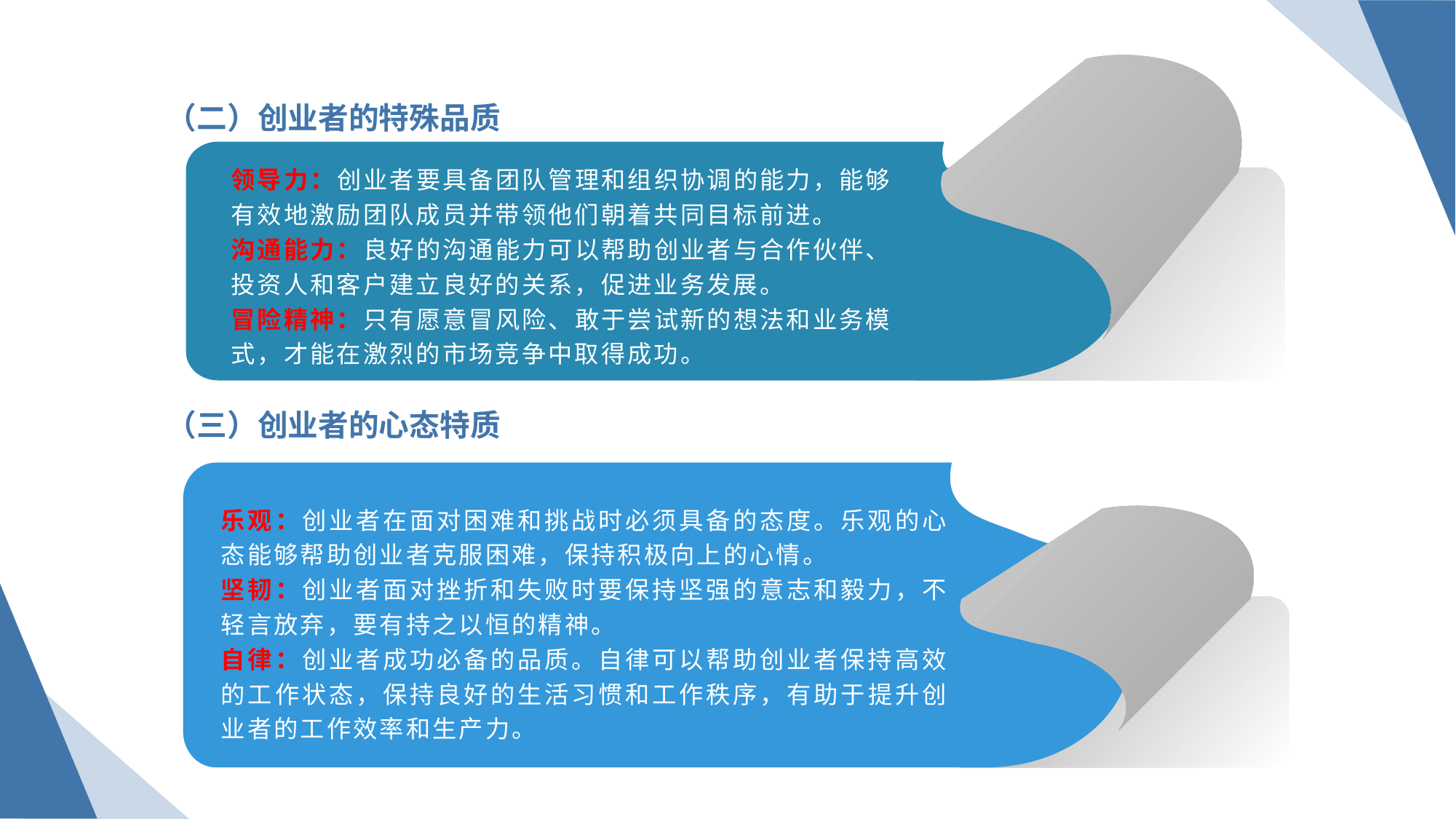

（二）创业者的特殊品质

领导力：创业者要具备团队管理和组织协调的能力，能够有效地激励团队成员并带领他们朝着共同目标前进。
沟通能力：良好的沟通能力可以帮助创业者与合作伙伴、投资人和客户建立良好的关系，促进业务发展。
冒险精神：只有愿意冒风险、敢于尝试新的想法和业务模式，才能在激烈的市场竞争中取得成功。

  （三）创业者的心态特质

乐观：创业者在面对困难和挑战时必须具备的态度。乐观的心态能够帮助创业者克服困难，保持积极向上的心情。
坚韧：创业者面对挫折和失败时要保持坚强的意志和毅力，不轻言放弃，要有持之以恒的精神。
自律：创业者成功必备的品质。自律可以帮助创业者保持高效的工作状态，保持良好的生活习惯和工作秩序，有助于提升创业者的工作效率和生产力。